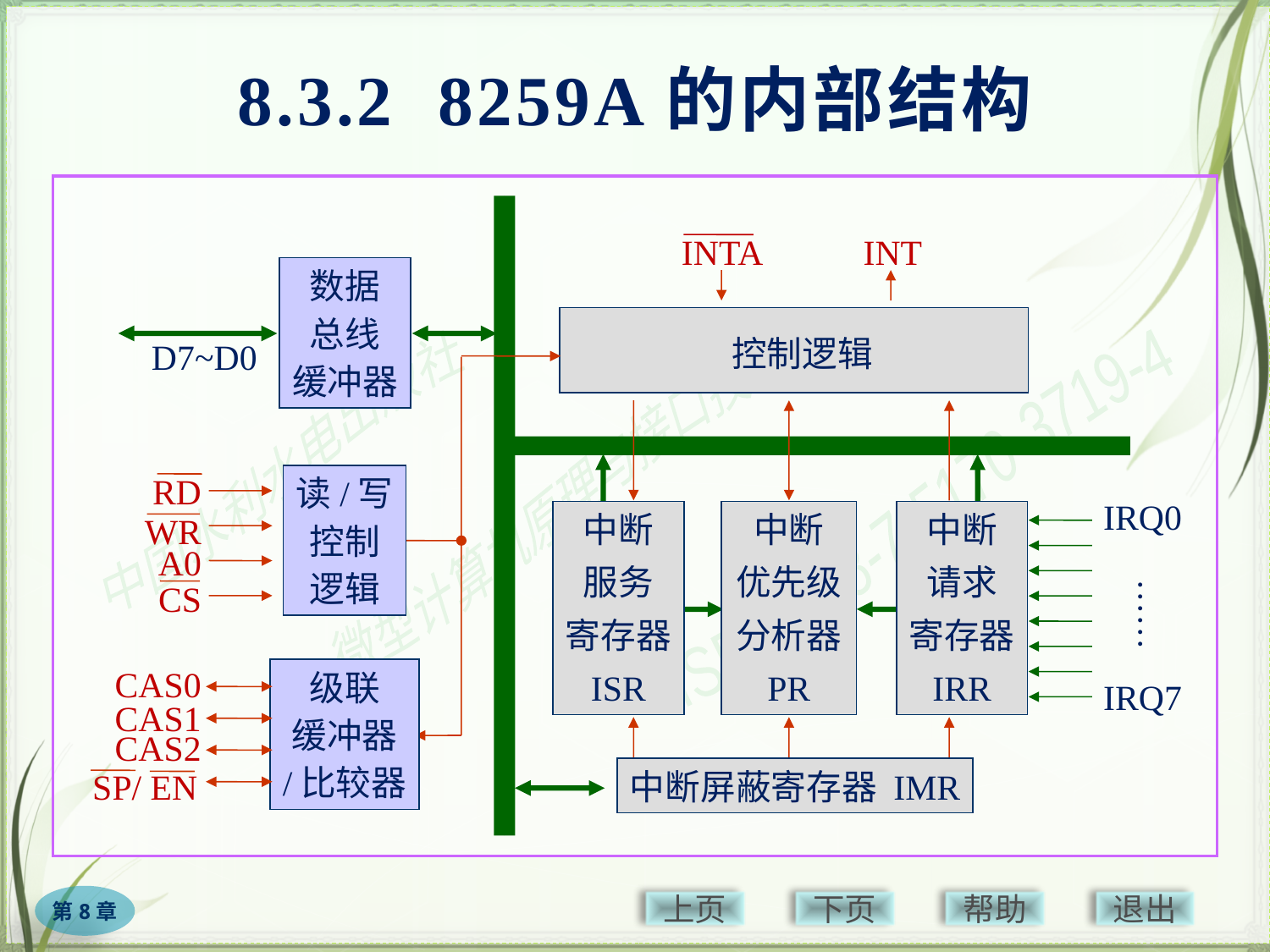

# 8.3.2  8259A的内部结构

INTA
INT

数据
总线
缓冲器

  控制逻辑
D7~D0

RD

WR

A0
CS

读/写
控制
逻辑

IRQ0

IRQ7

……

中断
服务
寄存器
ISR
中断
优先级
分析器
PR
中断
请求
寄存器
IRR

CAS0
CAS1
CAS2
SP/ EN

级联
缓冲器
/比较器

中断屏蔽寄存器 IMR